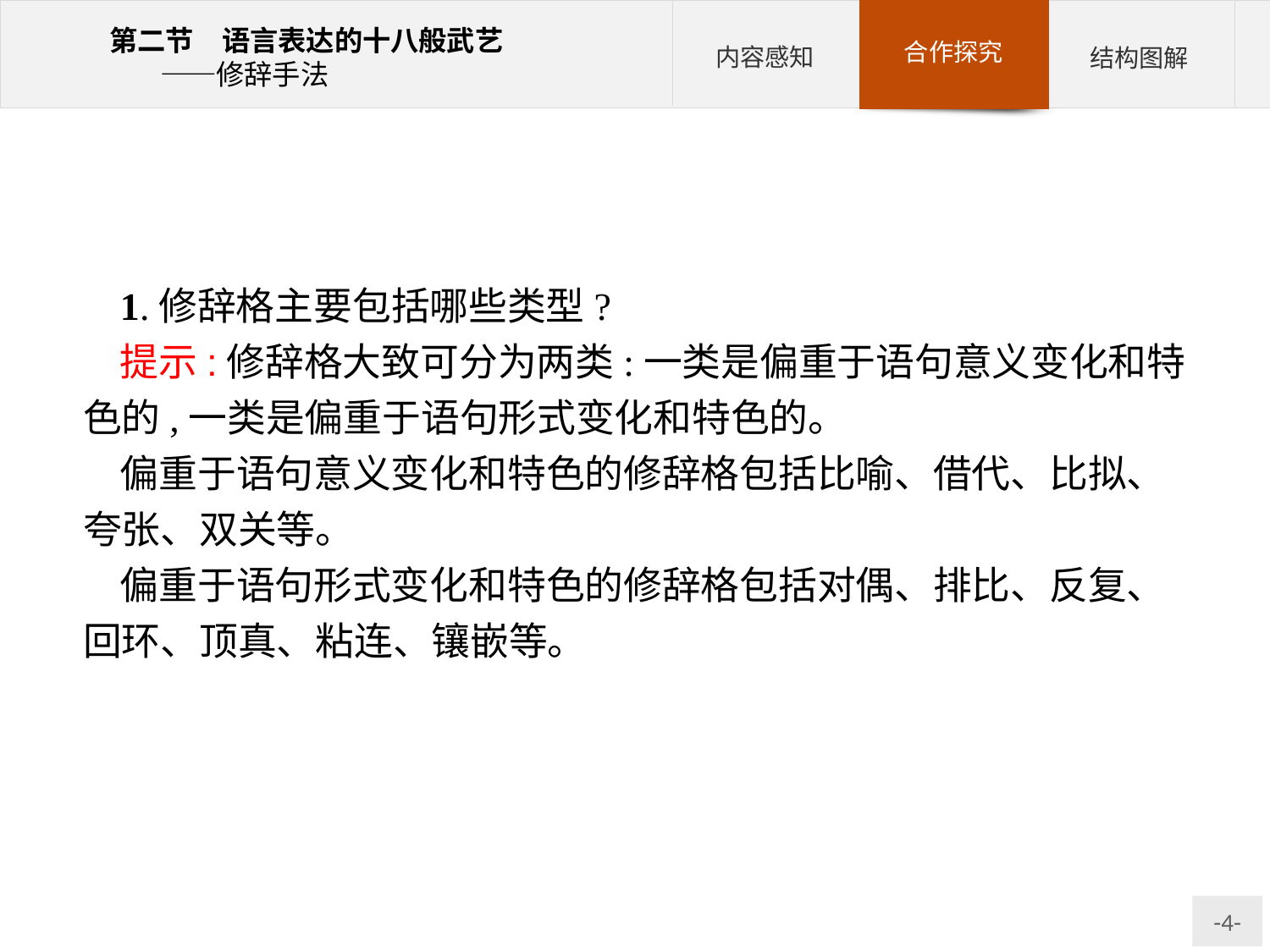

1.修辞格主要包括哪些类型?
提示:修辞格大致可分为两类:一类是偏重于语句意义变化和特色的,一类是偏重于语句形式变化和特色的。
偏重于语句意义变化和特色的修辞格包括比喻、借代、比拟、夸张、双关等。
偏重于语句形式变化和特色的修辞格包括对偶、排比、反复、回环、顶真、粘连、镶嵌等。